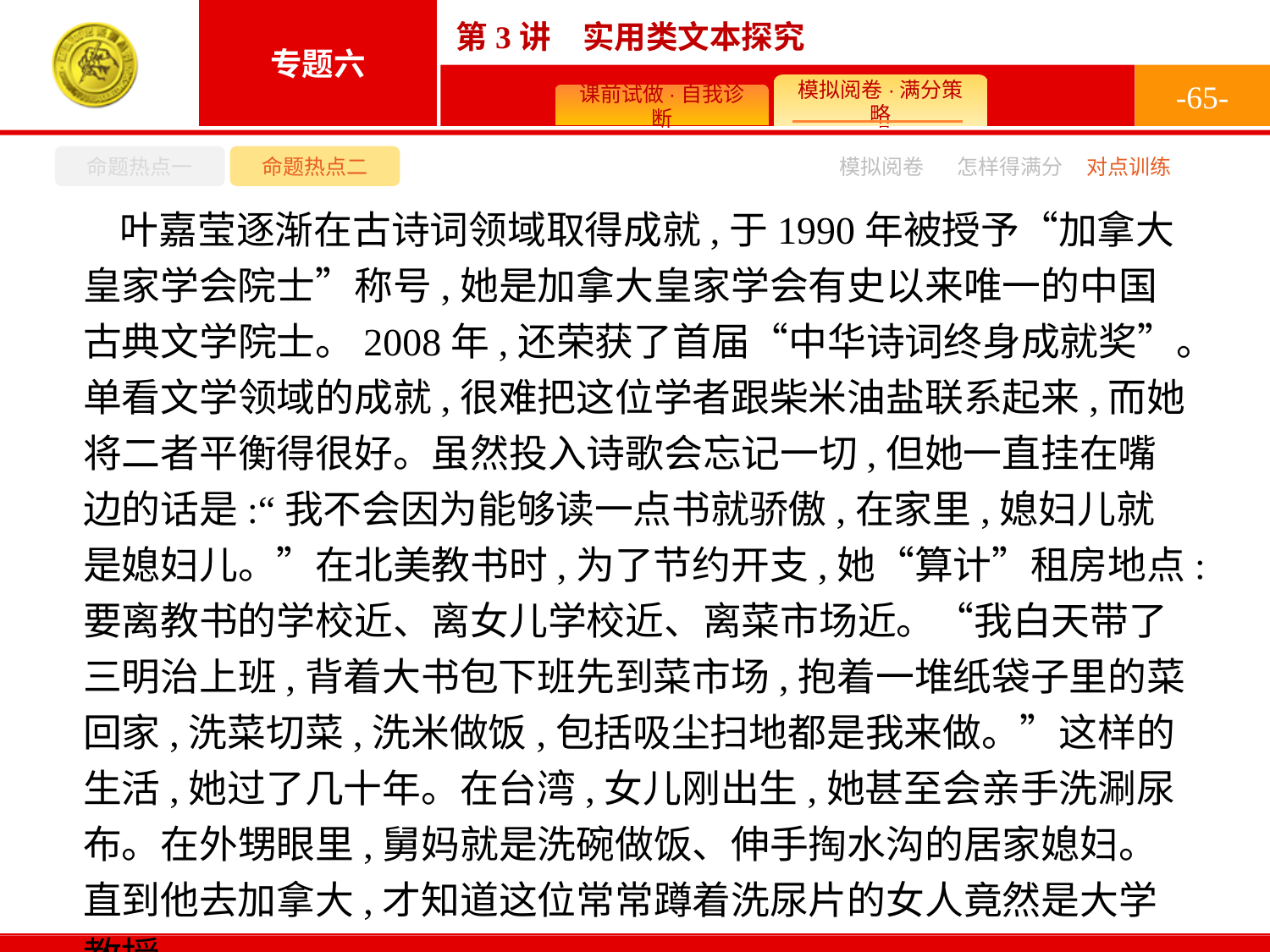

-65-
命题热点一
命题热点二
怎样得满分
模拟阅卷
对点训练
叶嘉莹逐渐在古诗词领域取得成就,于1990年被授予“加拿大皇家学会院士”称号,她是加拿大皇家学会有史以来唯一的中国古典文学院士。2008年,还荣获了首届“中华诗词终身成就奖”。单看文学领域的成就,很难把这位学者跟柴米油盐联系起来,而她将二者平衡得很好。虽然投入诗歌会忘记一切,但她一直挂在嘴边的话是:“我不会因为能够读一点书就骄傲,在家里,媳妇儿就是媳妇儿。”在北美教书时,为了节约开支,她“算计”租房地点:要离教书的学校近、离女儿学校近、离菜市场近。“我白天带了三明治上班,背着大书包下班先到菜市场,抱着一堆纸袋子里的菜回家,洗菜切菜,洗米做饭,包括吸尘扫地都是我来做。”这样的生活,她过了几十年。在台湾,女儿刚出生,她甚至会亲手洗涮尿布。在外甥眼里,舅妈就是洗碗做饭、伸手掏水沟的居家媳妇。直到他去加拿大,才知道这位常常蹲着洗尿片的女人竟然是大学教授。